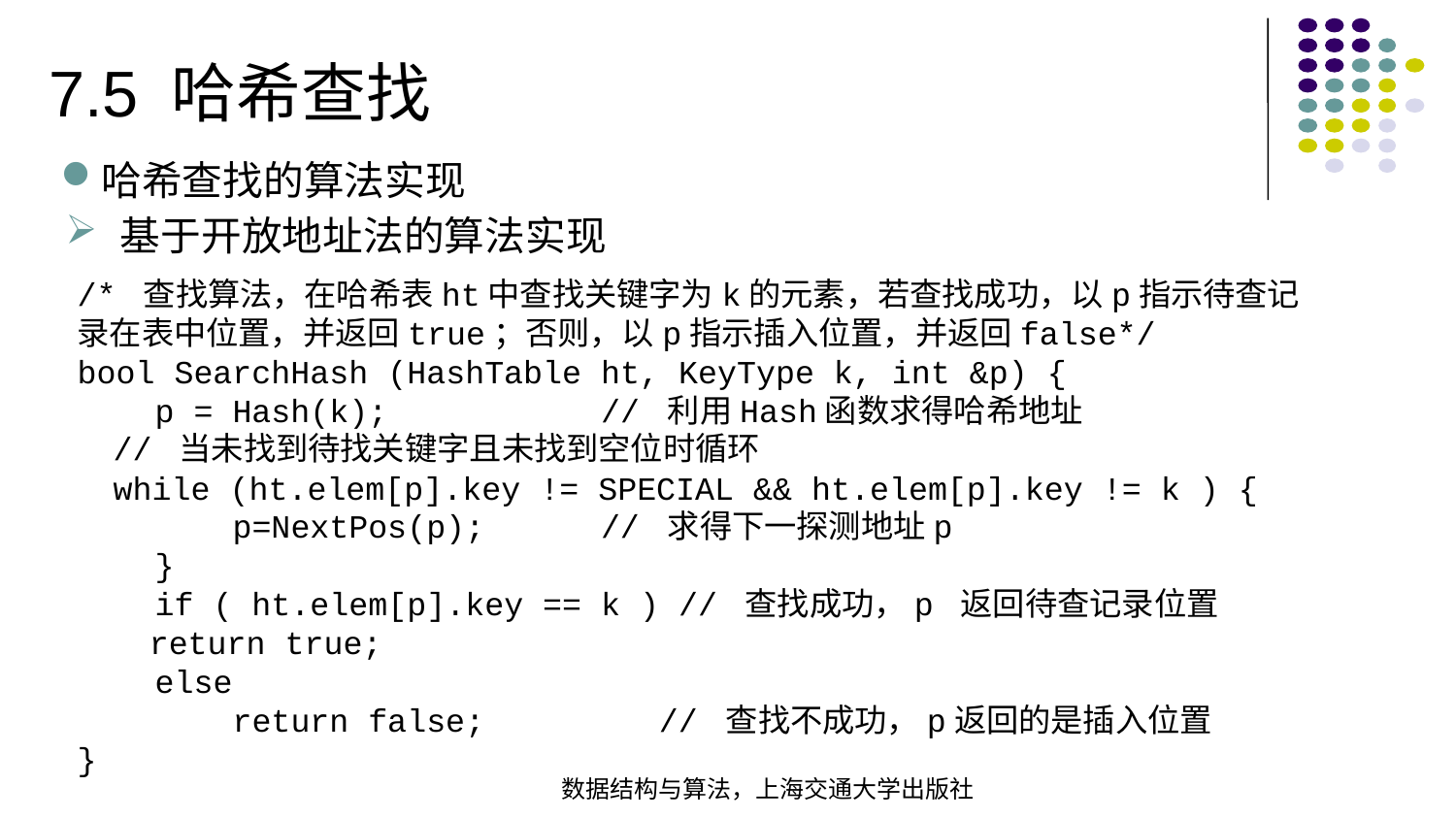

7.5 哈希查找
哈希查找的算法实现
基于开放地址法的算法实现
/* 查找算法，在哈希表ht中查找关键字为k的元素，若查找成功，以p指示待查记录在表中位置，并返回true；否则，以p指示插入位置，并返回false*/bool SearchHash (HashTable ht, KeyType k, int &p) {    p = Hash(k);           // 利用Hash函数求得哈希地址    // 当未找到待找关键字且未找到空位时循环     while (ht.elem[p].key != SPECIAL && ht.elem[p].key != k ) {        p=NextPos(p);      // 求得下一探测地址p    }     if ( ht.elem[p].key == k ) // 查找成功，p 返回待查记录位置        return true;    else        return false;         // 查找不成功，p返回的是插入位置
}